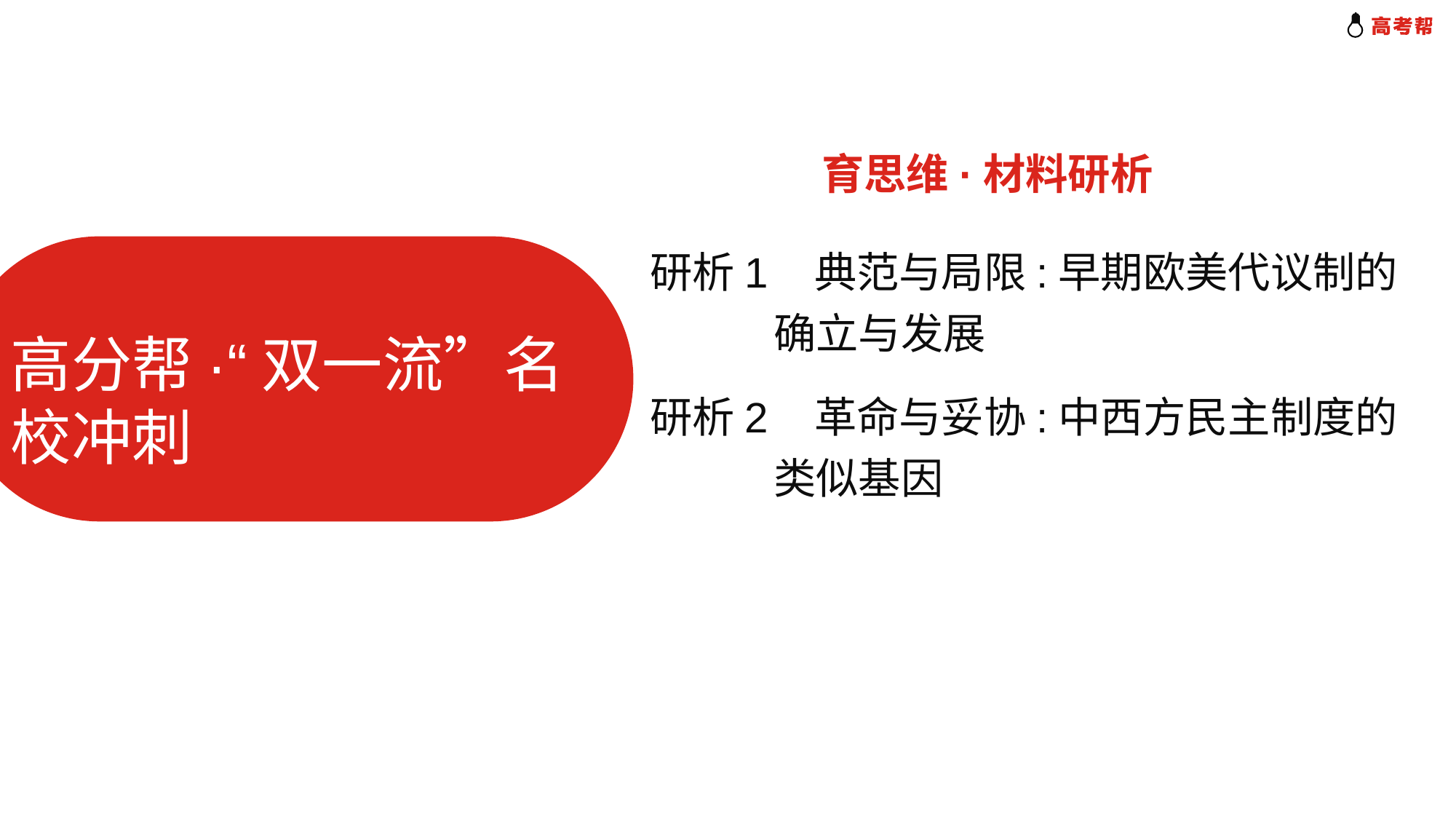

育思维·材料研析
研析1   典范与局限:早期欧美代议制的
            确立与发展
高分帮·“双一流”名校冲刺
研析2   革命与妥协:中西方民主制度的
            类似基因